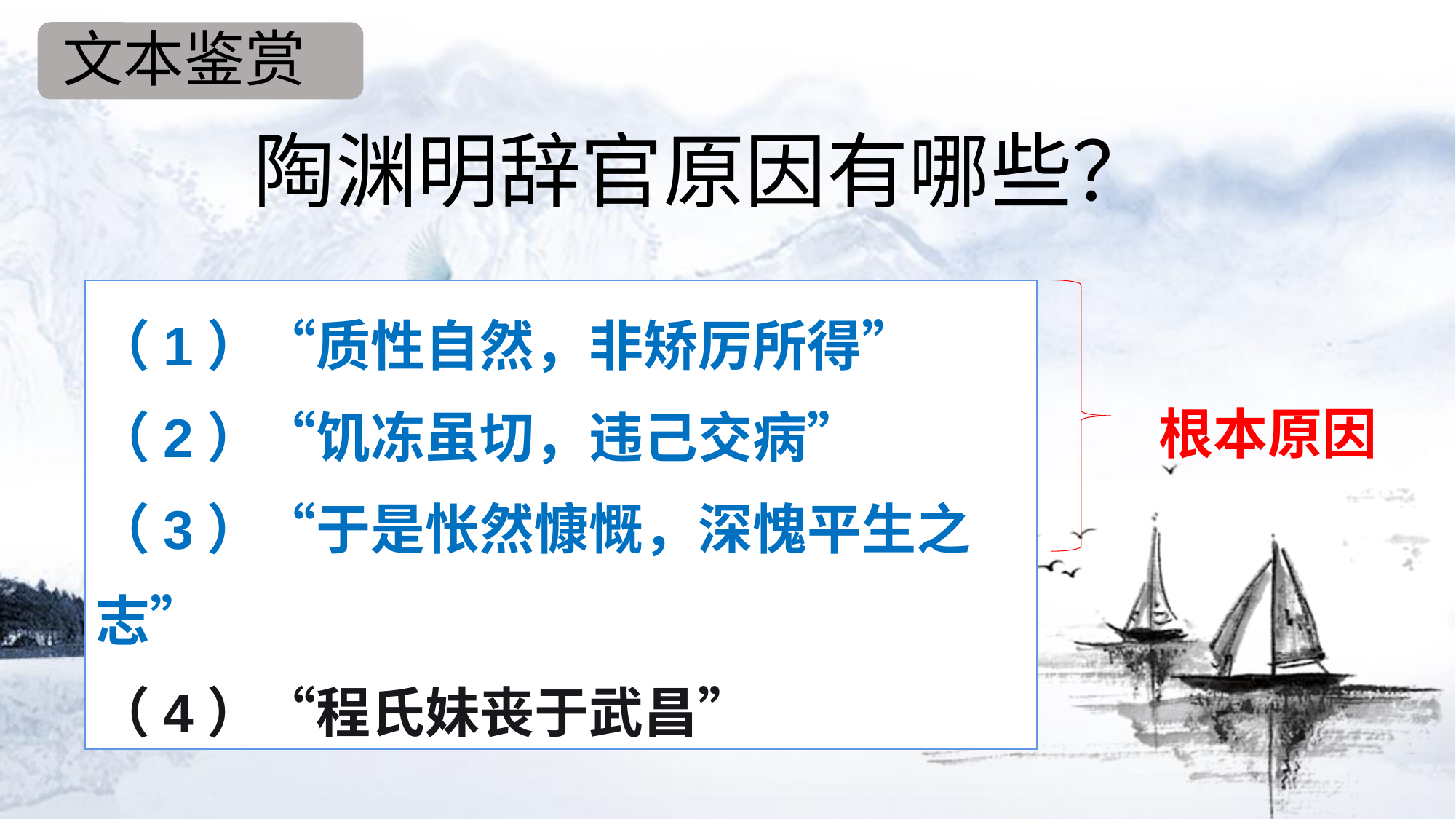

文本鉴赏

陶渊明辞官原因有哪些？
（1）“质性自然，非矫厉所得”
（2）“饥冻虽切，违己交病”
（3）“于是怅然慷慨，深愧平生之志”
（4）“程氏妹丧于武昌”

根本原因